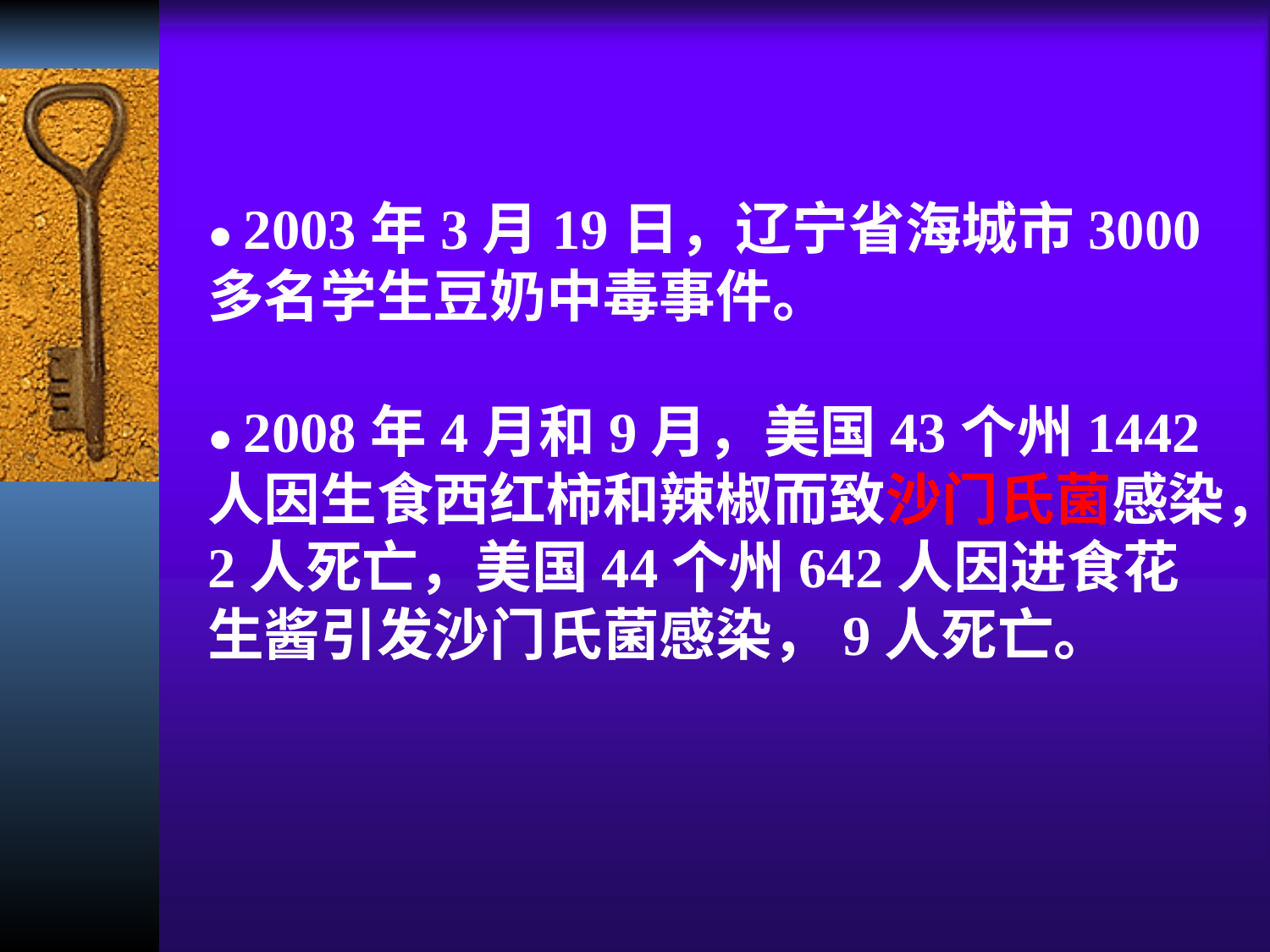

● 2003年3月19日，辽宁省海城市3000多名学生豆奶中毒事件。

● 2008年4月和9月，美国43个州1442人因生食西红柿和辣椒而致沙门氏菌感染，2人死亡，美国44个州642人因进食花生酱引发沙门氏菌感染，9人死亡。